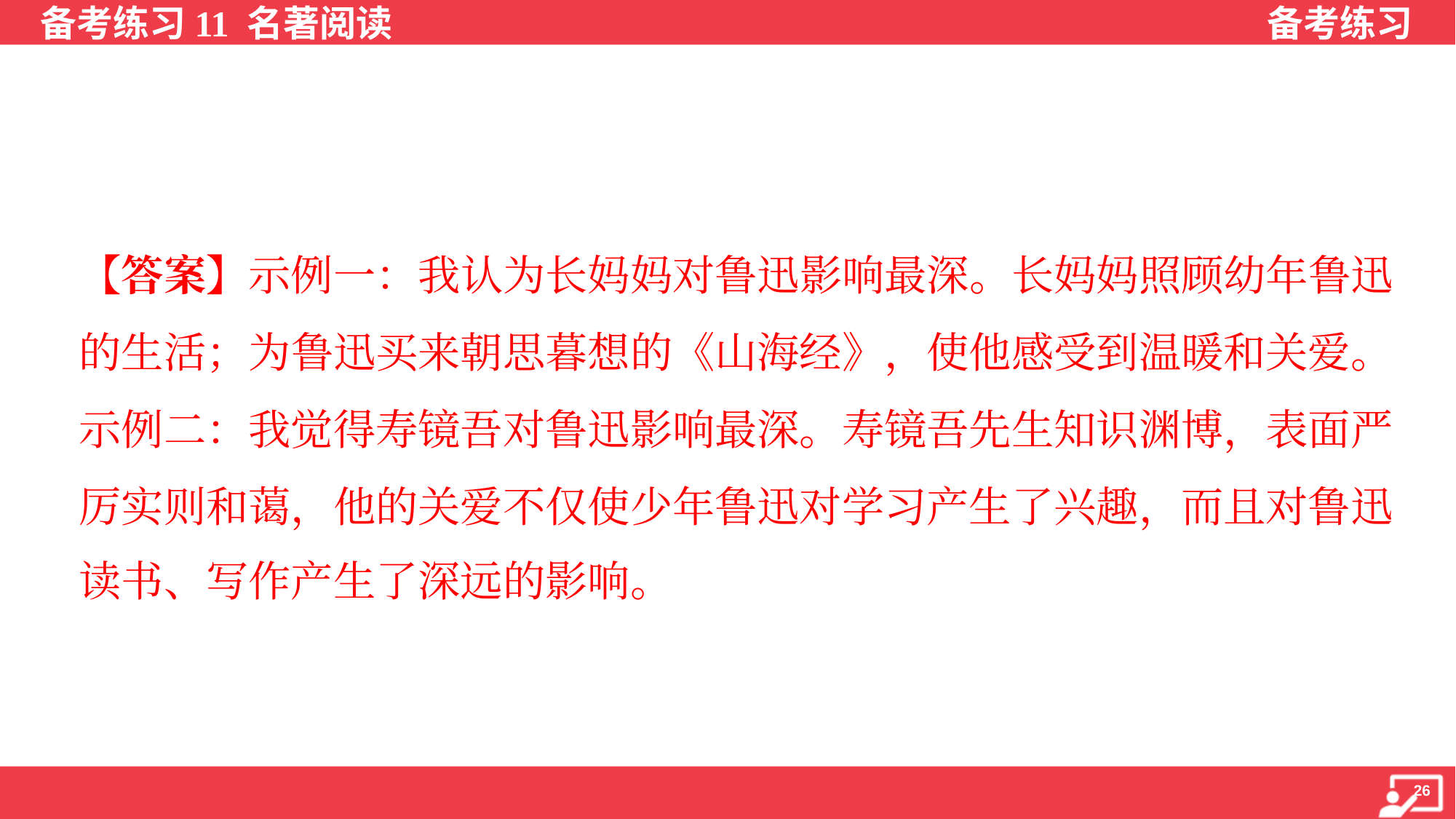

【答案】示例一：我认为长妈妈对鲁迅影响最深。长妈妈照顾幼年鲁迅
的生活；为鲁迅买来朝思暮想的《山海经》，使他感受到温暖和关爱。
示例二：我觉得寿镜吾对鲁迅影响最深。寿镜吾先生知识渊博，表面严
厉实则和蔼，他的关爱不仅使少年鲁迅对学习产生了兴趣，而且对鲁迅
读书、写作产生了深远的影响。